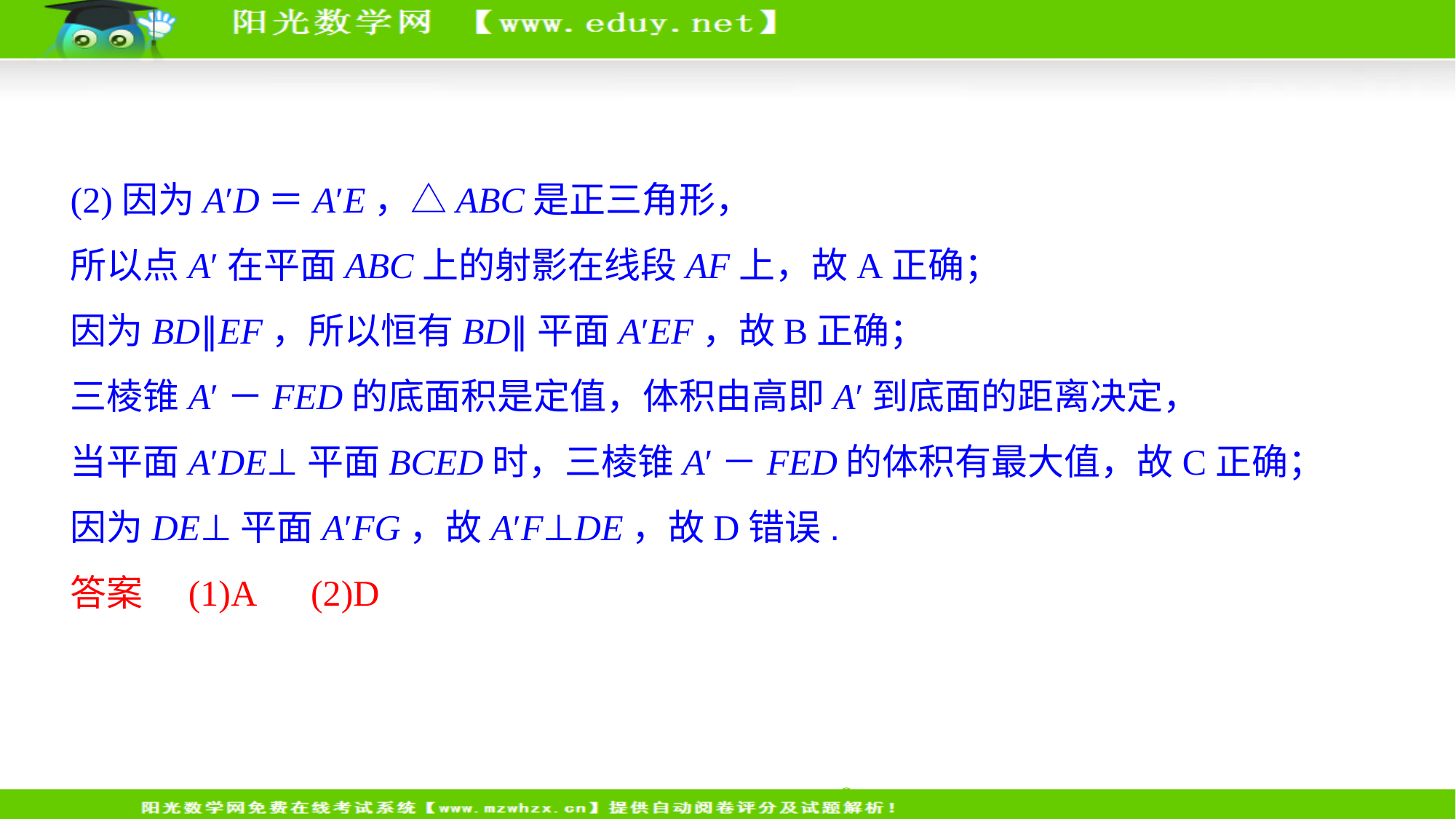

(2)因为A′D＝A′E，△ABC是正三角形，
所以点A′在平面ABC上的射影在线段AF上，故A正确；
因为BD∥EF，所以恒有BD∥平面A′EF，故B正确；
三棱锥A′－FED的底面积是定值，体积由高即A′到底面的距离决定，
当平面A′DE⊥平面BCED时，三棱锥A′－FED的体积有最大值，故C正确；
因为DE⊥平面A′FG，故A′F⊥DE，故D错误.
答案　(1)A　(2)D